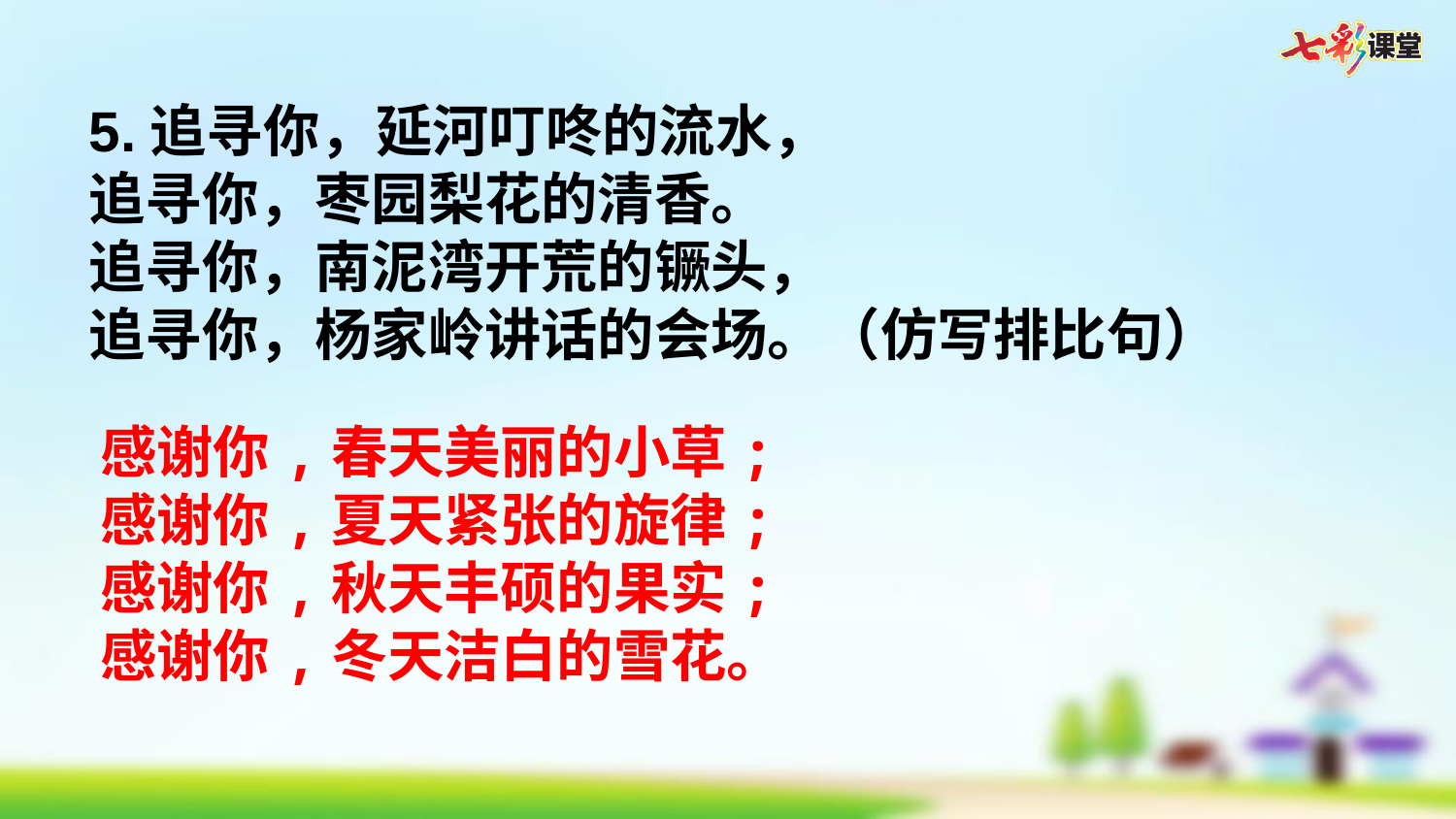

5.追寻你，延河叮咚的流水，
追寻你，枣园梨花的清香。
追寻你，南泥湾开荒的镢头，
追寻你，杨家岭讲话的会场。（仿写排比句）
感谢你,春天美丽的小草;感谢你,夏天紧张的旋律;感谢你,秋天丰硕的果实;感谢你,冬天洁白的雪花。